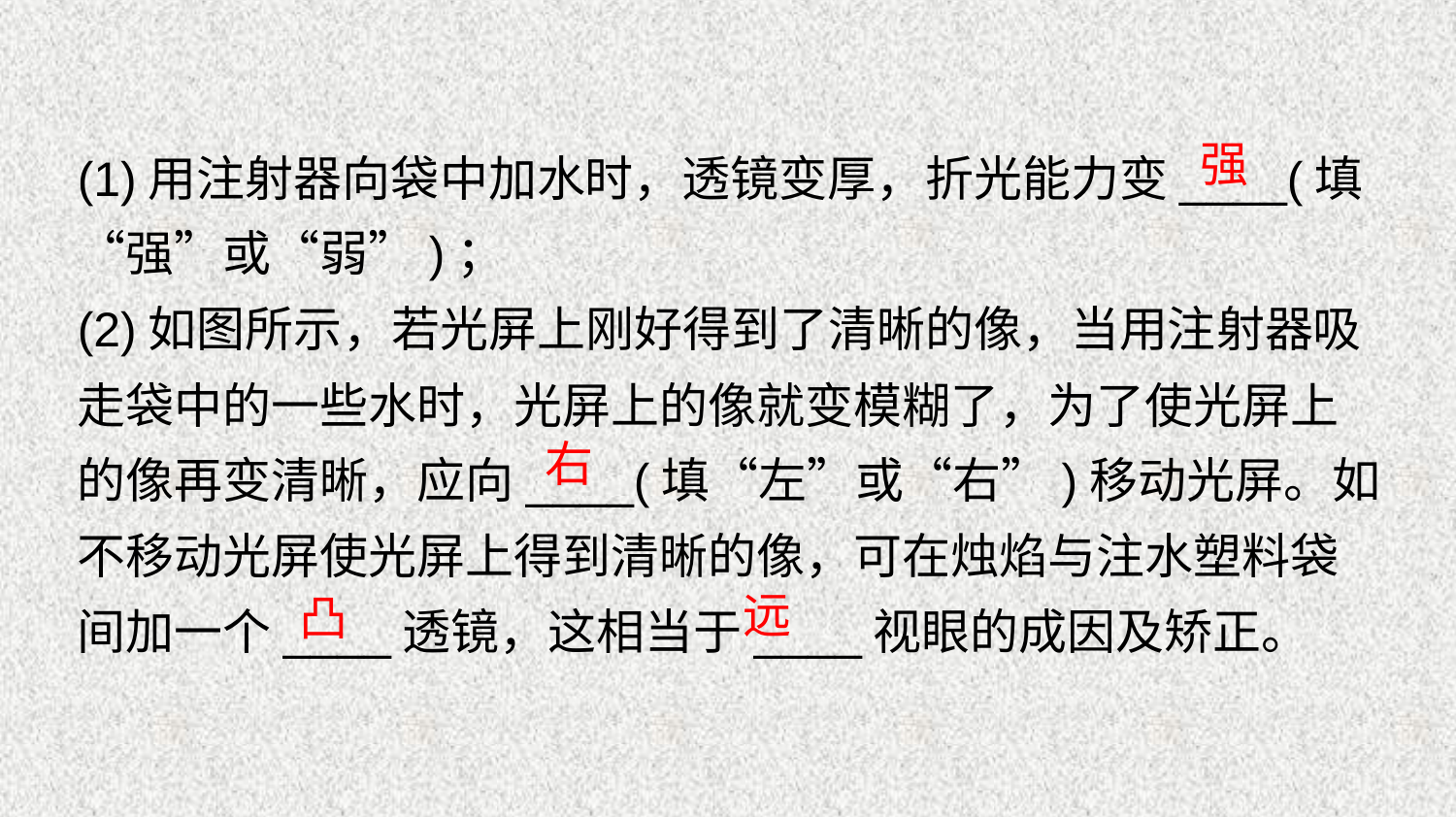

(1)用注射器向袋中加水时，透镜变厚，折光能力变____(填“强”或“弱”)；
(2)如图所示，若光屏上刚好得到了清晰的像，当用注射器吸走袋中的一些水时，光屏上的像就变模糊了，为了使光屏上的像再变清晰，应向____(填“左”或“右”)移动光屏。如不移动光屏使光屏上得到清晰的像，可在烛焰与注水塑料袋间加一个____透镜，这相当于____视眼的成因及矫正。
强
右
远
凸